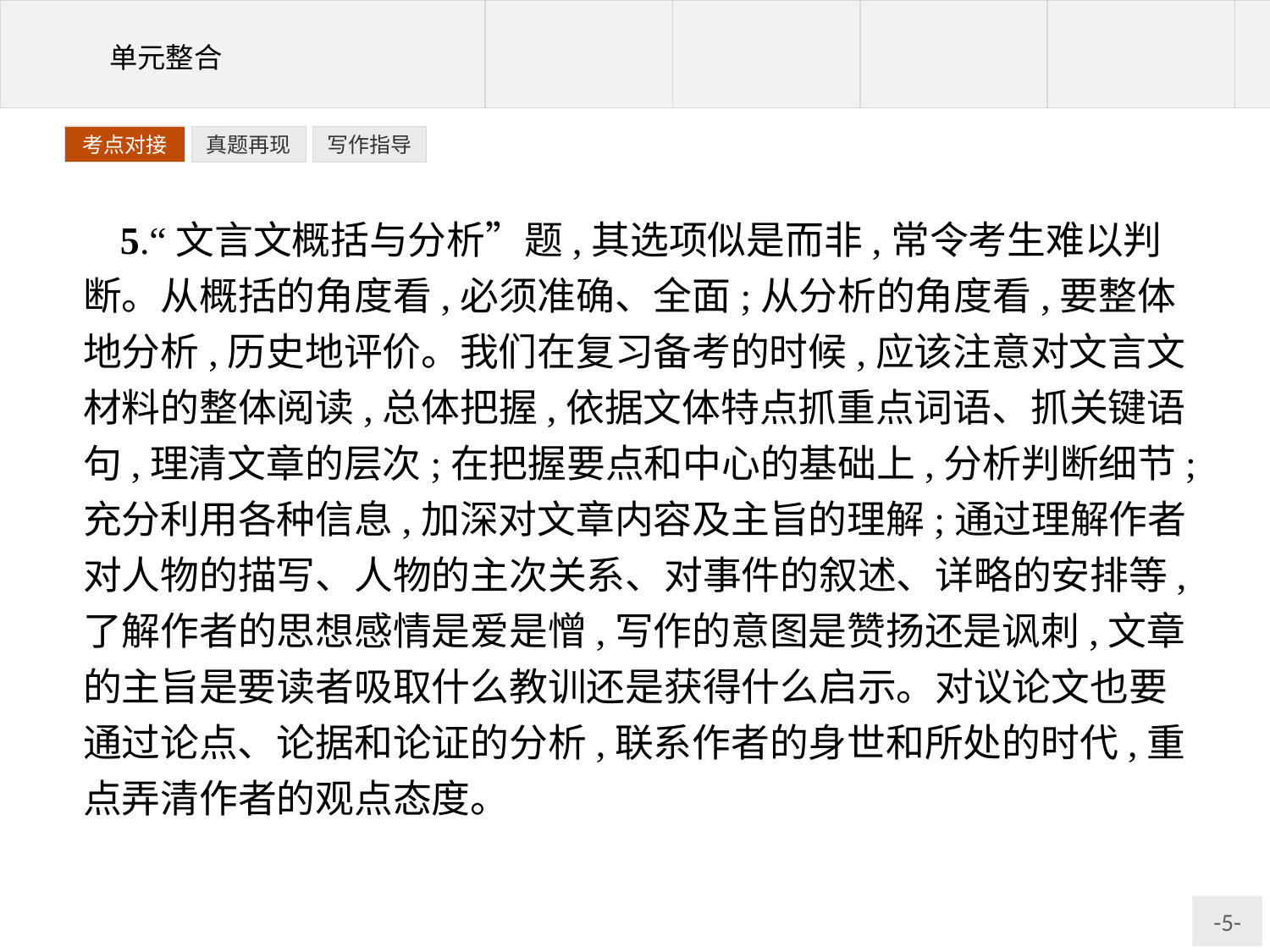

写作指导
考点对接
真题再现
5.“文言文概括与分析”题,其选项似是而非,常令考生难以判断。从概括的角度看,必须准确、全面;从分析的角度看,要整体地分析,历史地评价。我们在复习备考的时候,应该注意对文言文材料的整体阅读,总体把握,依据文体特点抓重点词语、抓关键语句,理清文章的层次;在把握要点和中心的基础上,分析判断细节;充分利用各种信息,加深对文章内容及主旨的理解;通过理解作者对人物的描写、人物的主次关系、对事件的叙述、详略的安排等,了解作者的思想感情是爱是憎,写作的意图是赞扬还是讽刺,文章的主旨是要读者吸取什么教训还是获得什么启示。对议论文也要通过论点、论据和论证的分析,联系作者的身世和所处的时代,重点弄清作者的观点态度。